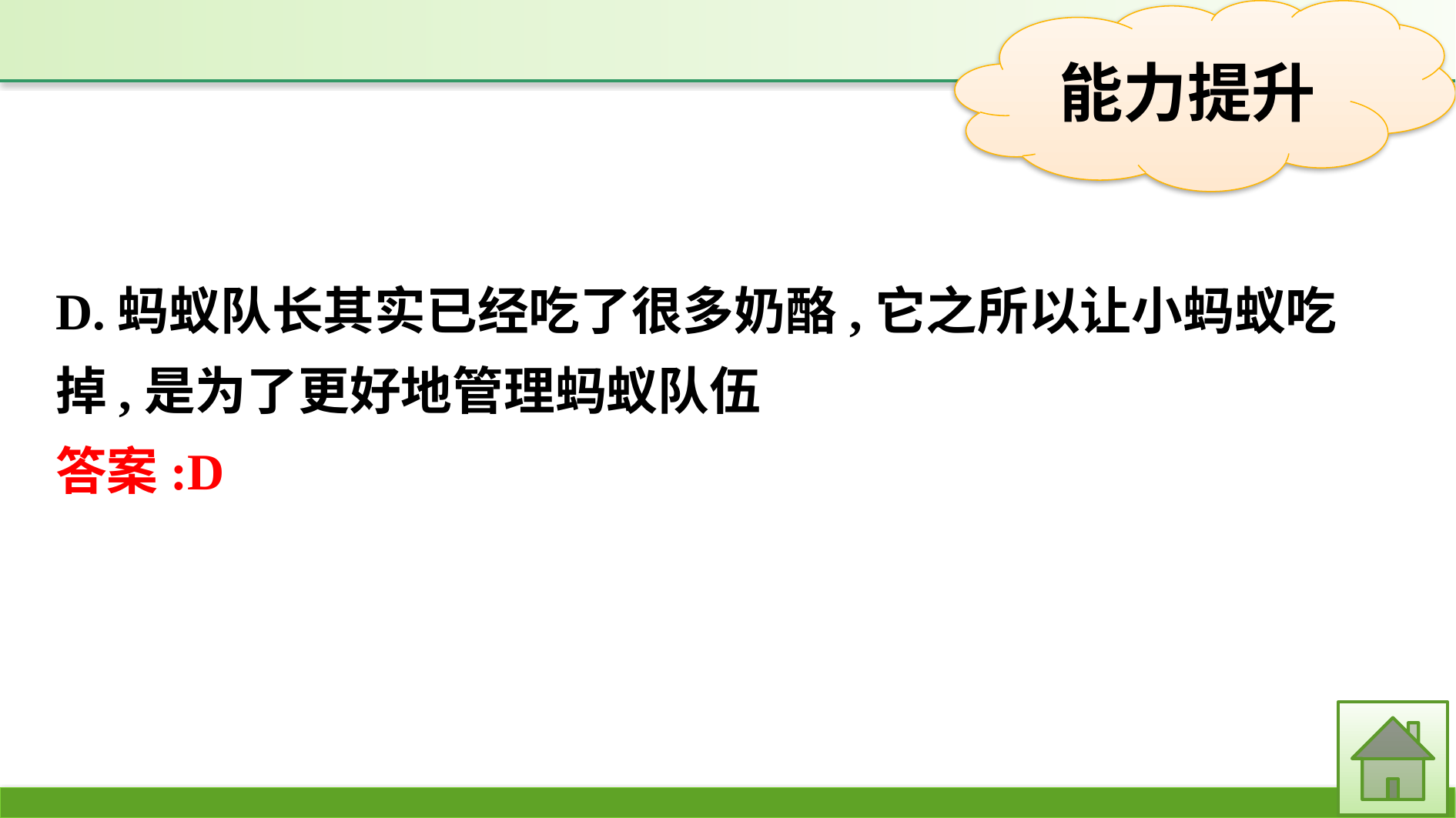

D.蚂蚁队长其实已经吃了很多奶酪,它之所以让小蚂蚁吃掉,是为了更好地管理蚂蚁队伍
答案:D